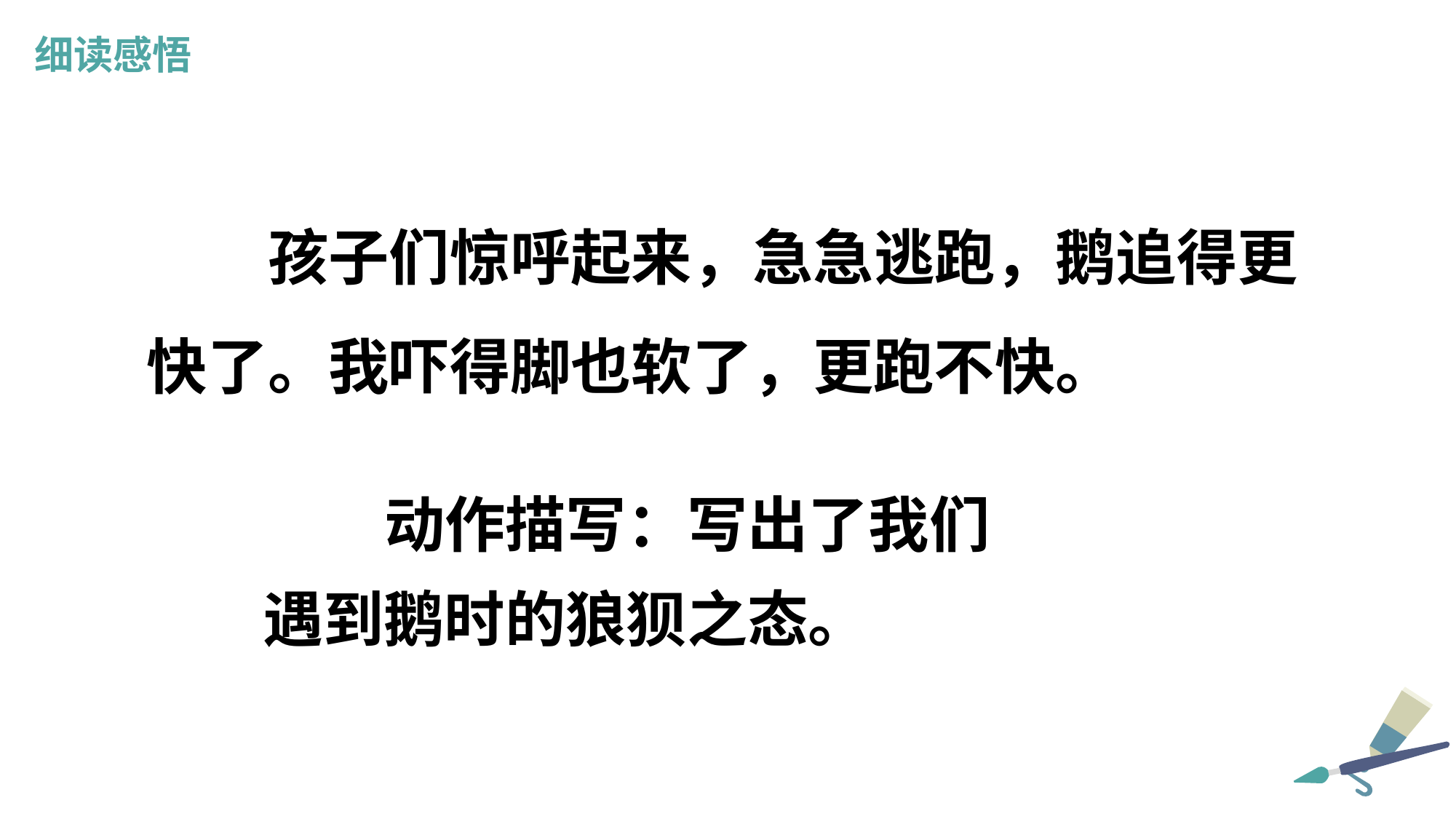

细读感悟
孩子们惊呼起来，急急逃跑，鹅追得更快了。我吓得脚也软了，更跑不快。
动作描写：写出了我们遇到鹅时的狼狈之态。